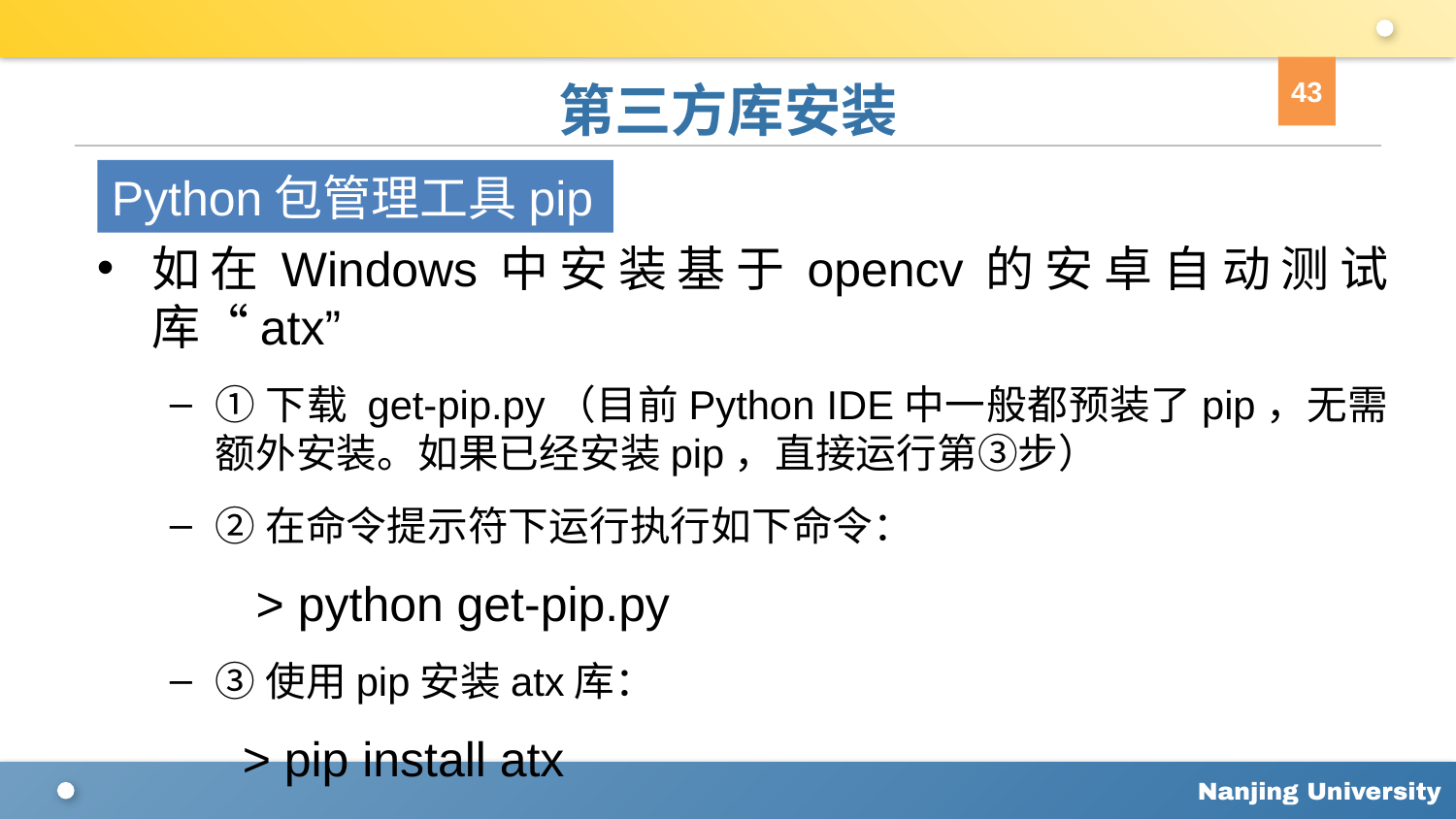

43
# 第三方库安装
Python包管理工具pip
如在Windows中安装基于opencv的安卓自动测试库“atx”
①下载 get-pip.py（目前Python IDE中一般都预装了pip，无需额外安装。如果已经安装pip，直接运行第③步）
②在命令提示符下运行执行如下命令：
    	 > python get-pip.py
③使用pip安装atx库：
  	> pip install atx